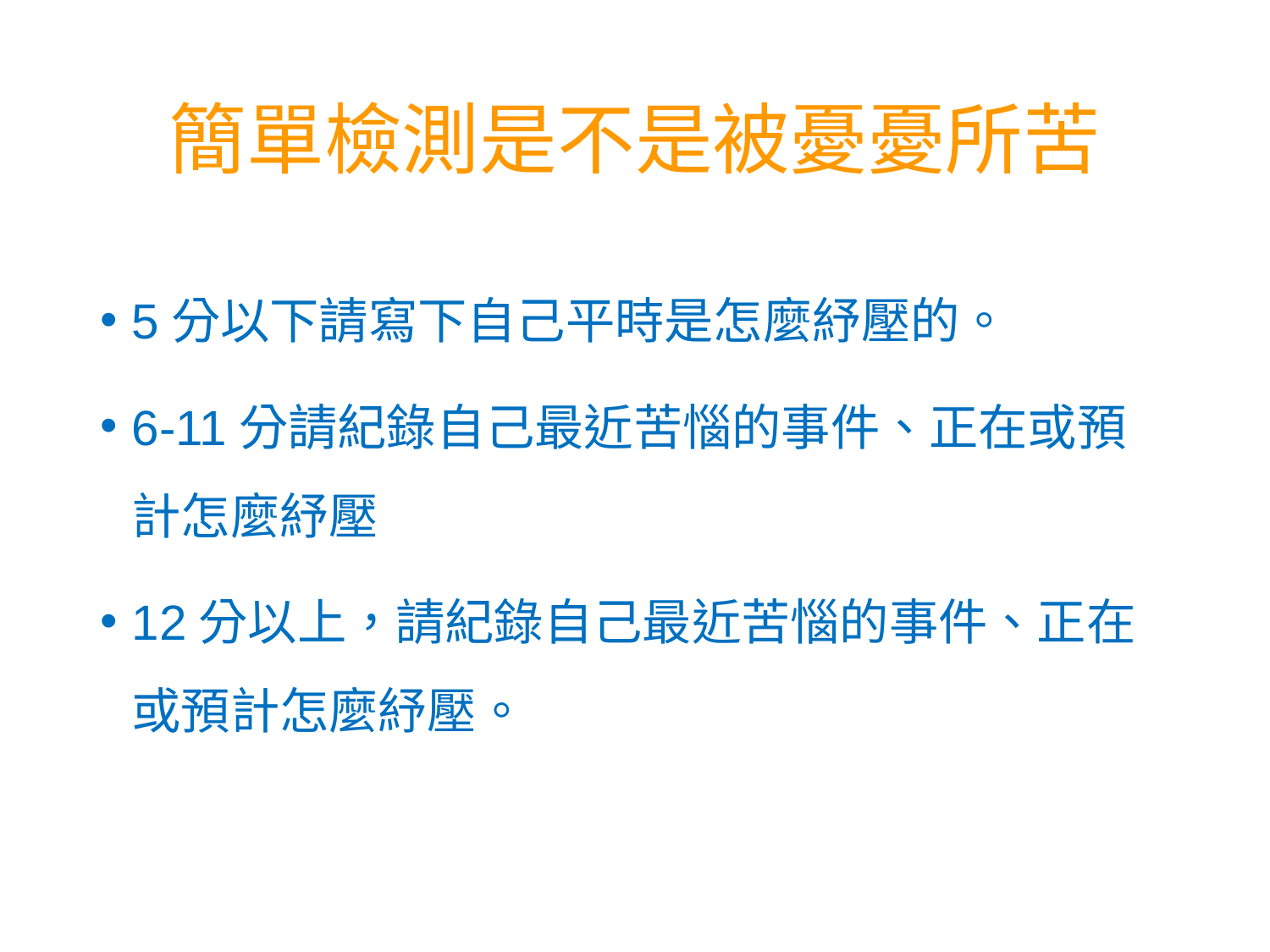

# 簡單檢測是不是被憂憂所苦
5分以下請寫下自己平時是怎麼紓壓的。
6-11分請紀錄自己最近苦惱的事件、正在或預計怎麼紓壓
12分以上，請紀錄自己最近苦惱的事件、正在或預計怎麼紓壓。